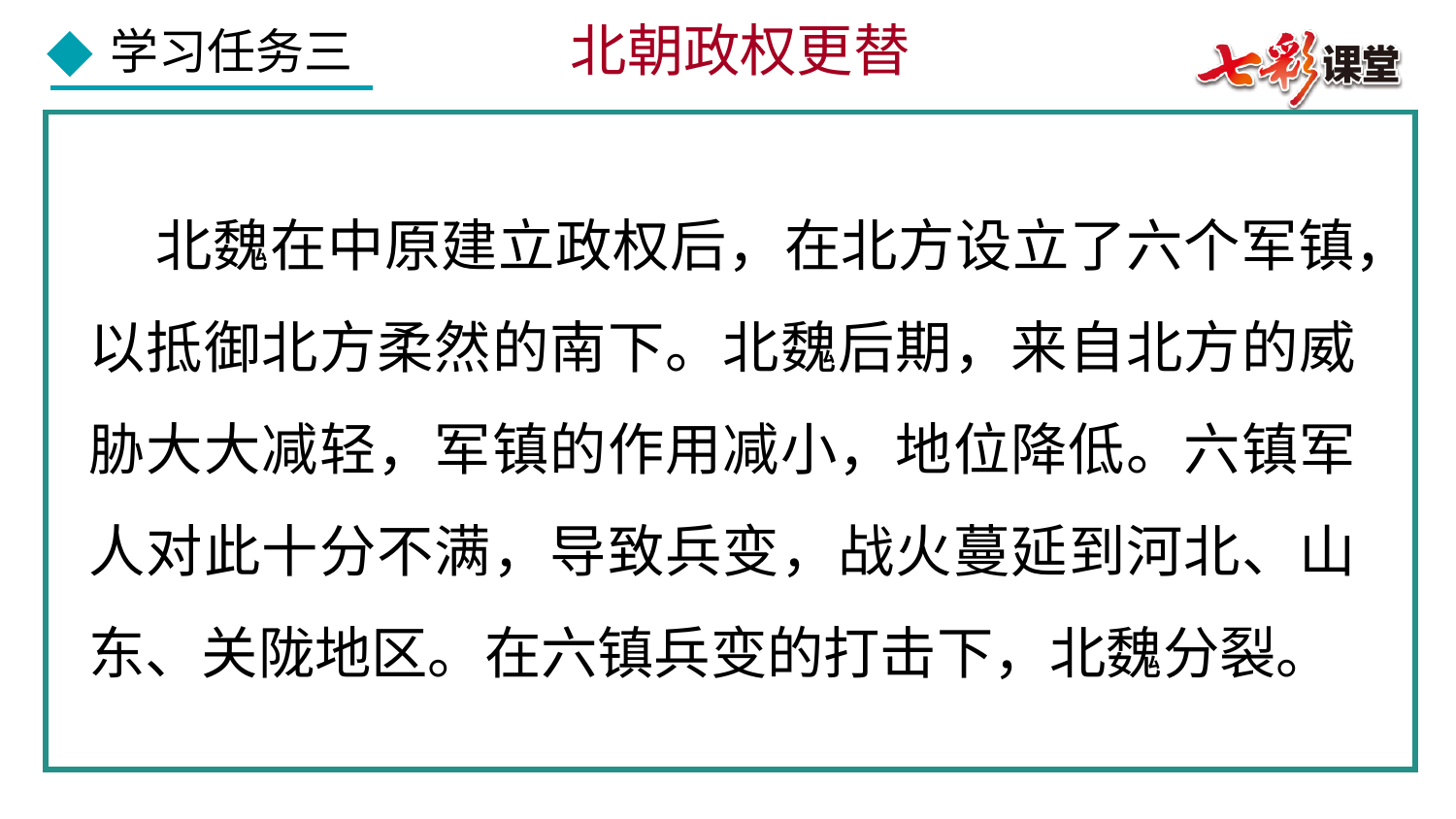

北朝政权更替
    北魏在中原建立政权后，在北方设立了六个军镇，以抵御北方柔然的南下。北魏后期，来自北方的威胁大大减轻，军镇的作用减小，地位降低。六镇军人对此十分不满，导致兵变，战火蔓延到河北、山东、关陇地区。在六镇兵变的打击下，北魏分裂。